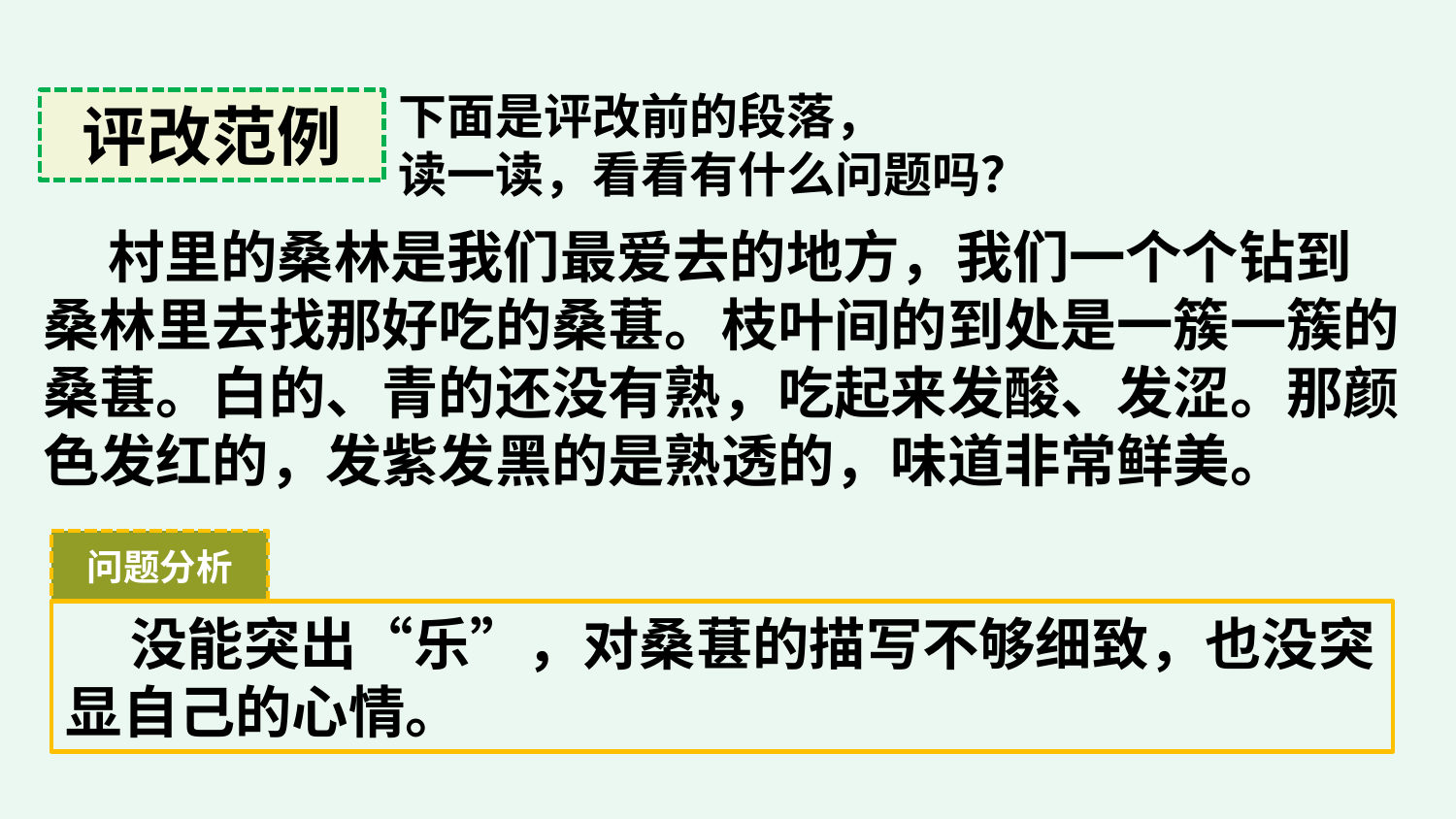

下面是评改前的段落，
读一读，看看有什么问题吗？
评改范例
    村里的桑林是我们最爱去的地方，我们一个个钻到桑林里去找那好吃的桑葚。枝叶间的到处是一簇一簇的桑葚。白的、青的还没有熟，吃起来发酸、发涩。那颜色发红的，发紫发黑的是熟透的，味道非常鲜美。
问题分析
    没能突出“乐”，对桑葚的描写不够细致，也没突显自己的心情。